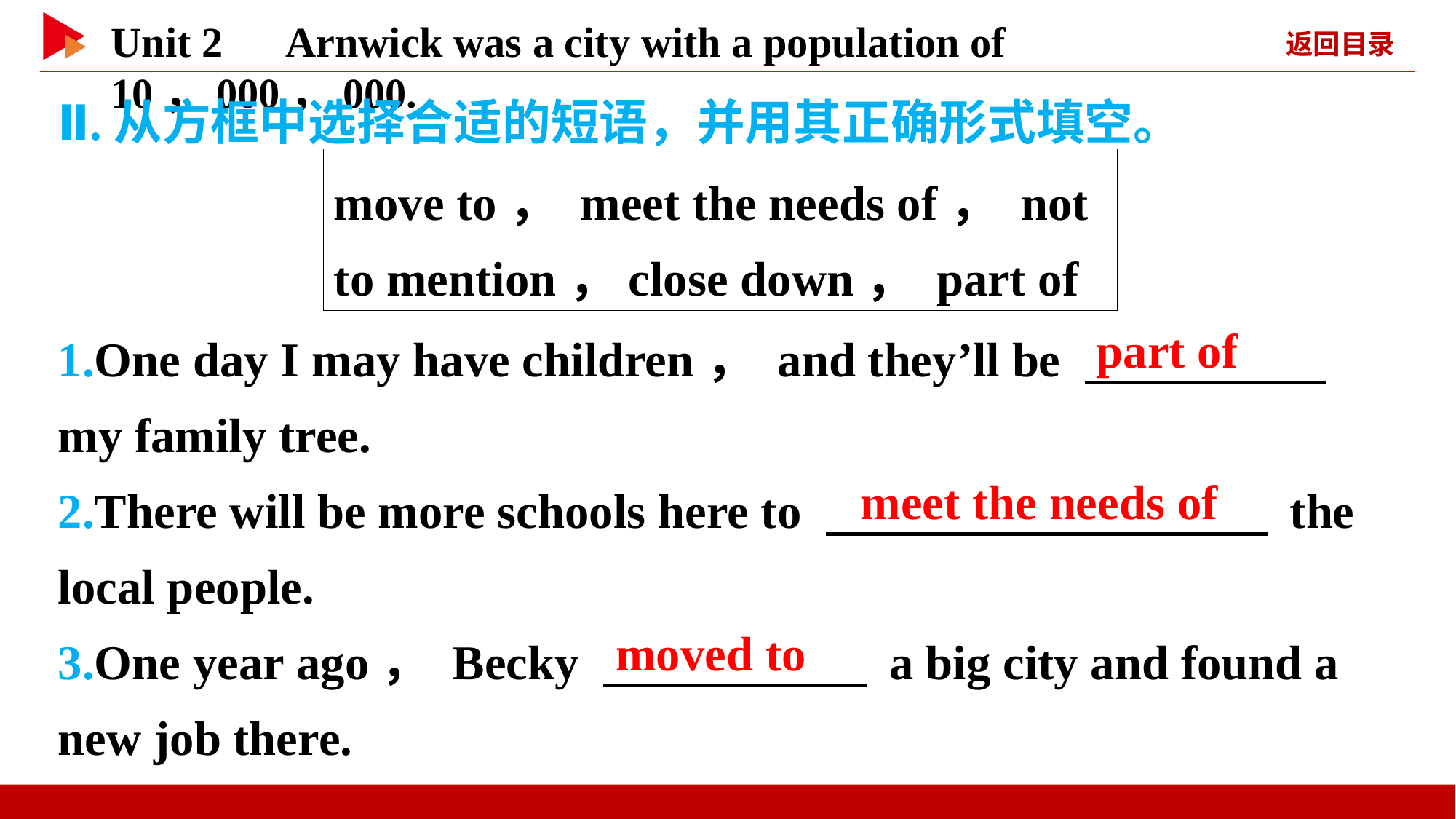

Ⅱ.从方框中选择合适的短语，并用其正确形式填空。
move to， meet the needs of， not to mention，close down， part of
1.One day I may have children， and they’ll be 　             　 my family tree.
2.There will be more schools here to 　                               　 the local people.
3.One year ago， Becky 　               　 a big city and found a new job there.
part of
meet the needs of
moved to